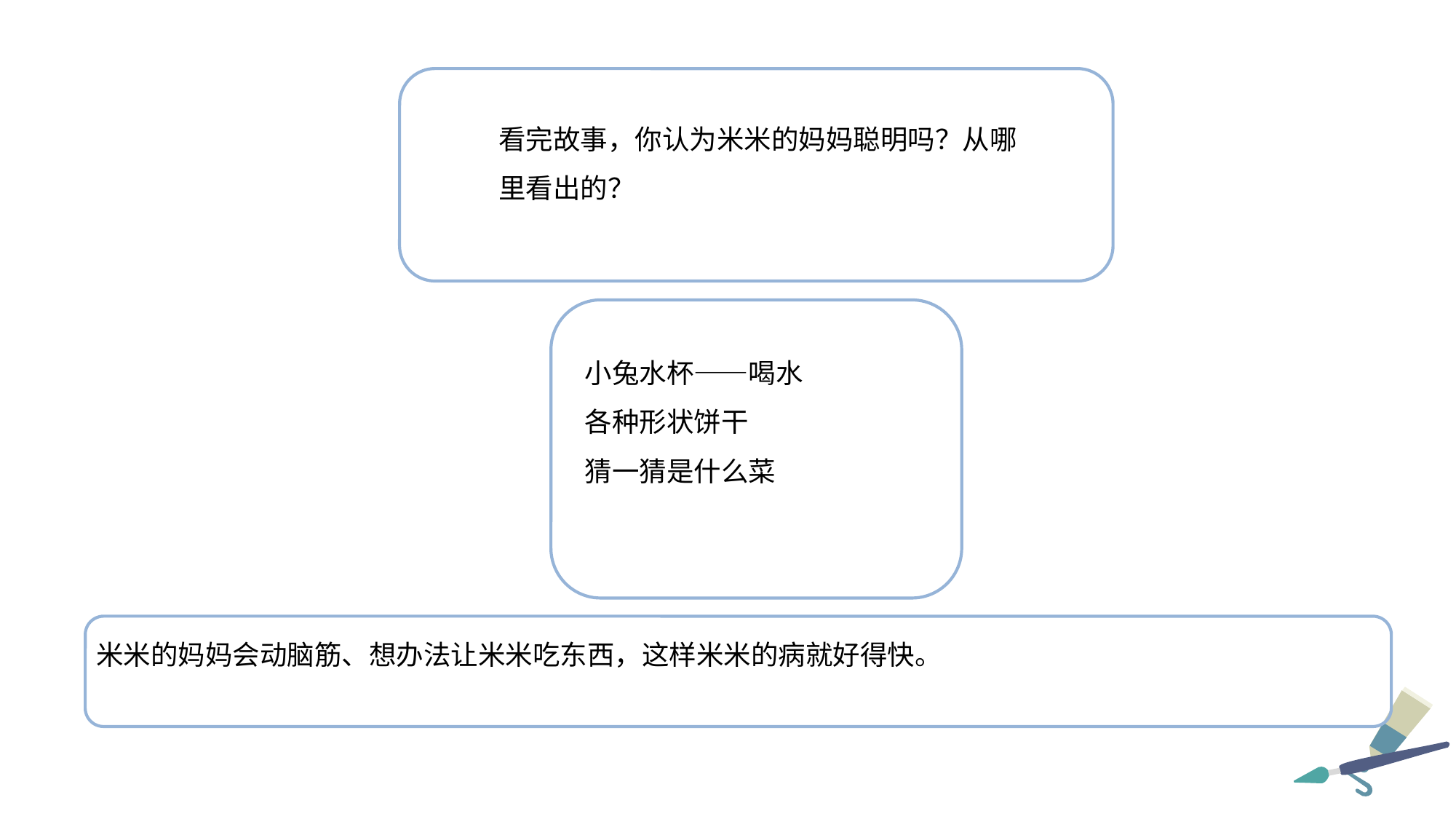

看完故事，你认为米米的妈妈聪明吗？从哪里看出的？

小兔水杯——喝水
各种形状饼干
猜一猜是什么菜
米米的妈妈会动脑筋、想办法让米米吃东西，这样米米的病就好得快。